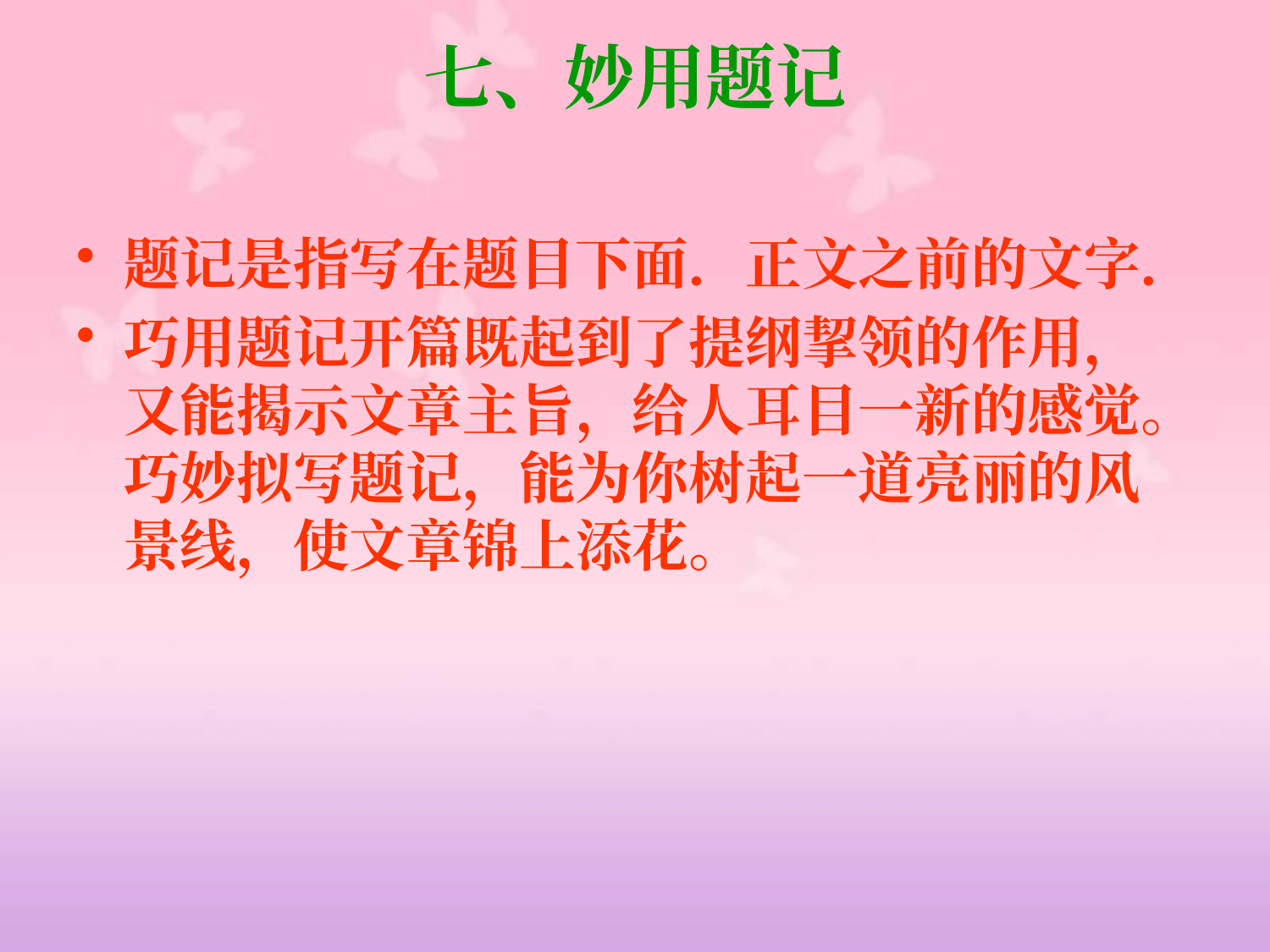

# 七、妙用题记
题记是指写在题目下面．正文之前的文字．
巧用题记开篇既起到了提纲挈领的作用，又能揭示文章主旨，给人耳目一新的感觉。巧妙拟写题记，能为你树起一道亮丽的风景线，使文章锦上添花。